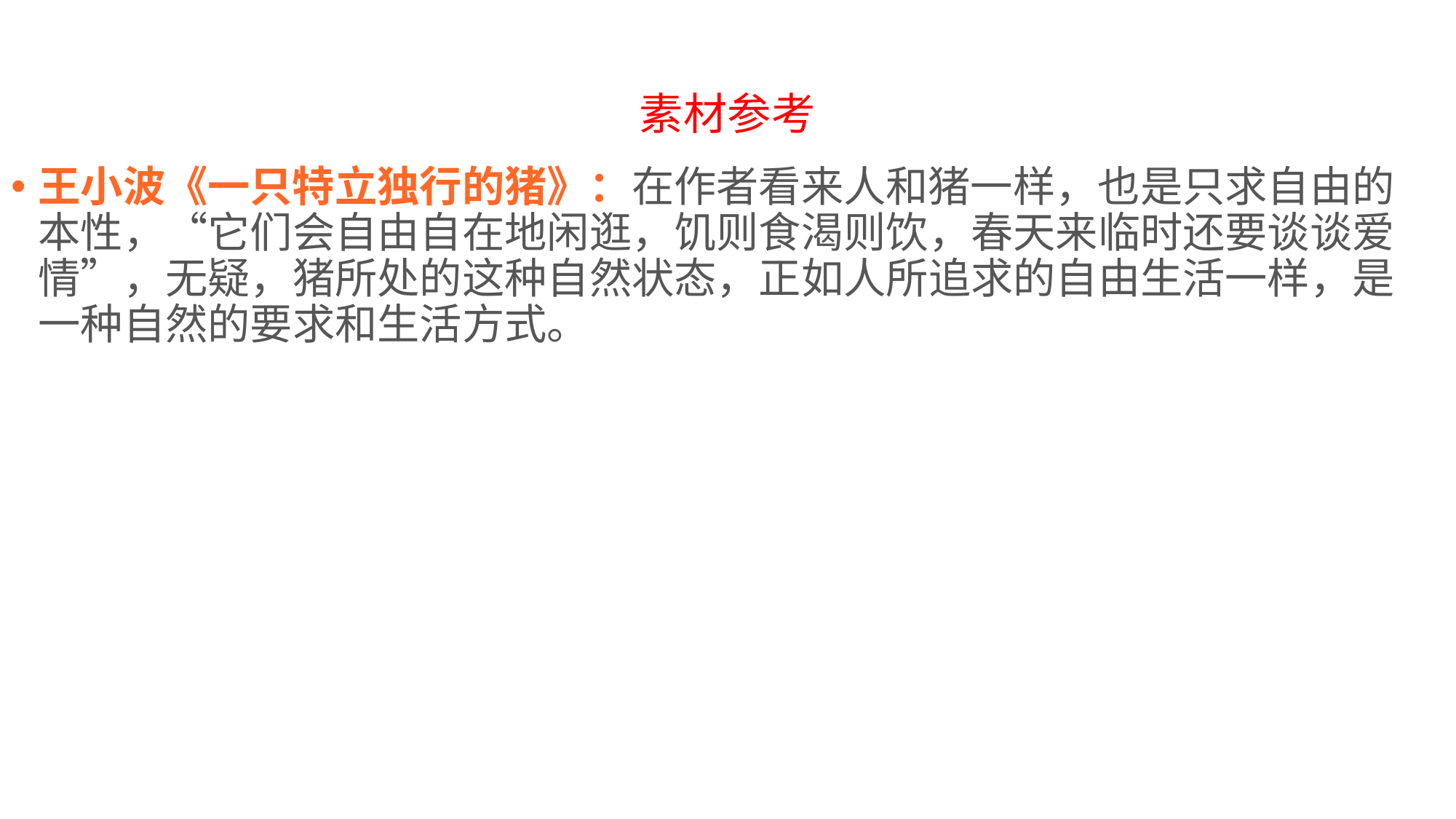

# 素材参考
王小波《一只特立独行的猪》：在作者看来人和猪一样，也是只求自由的本性，“它们会自由自在地闲逛，饥则食渴则饮，春天来临时还要谈谈爱情”，无疑，猪所处的这种自然状态，正如人所追求的自由生活一样，是一种自然的要求和生活方式。